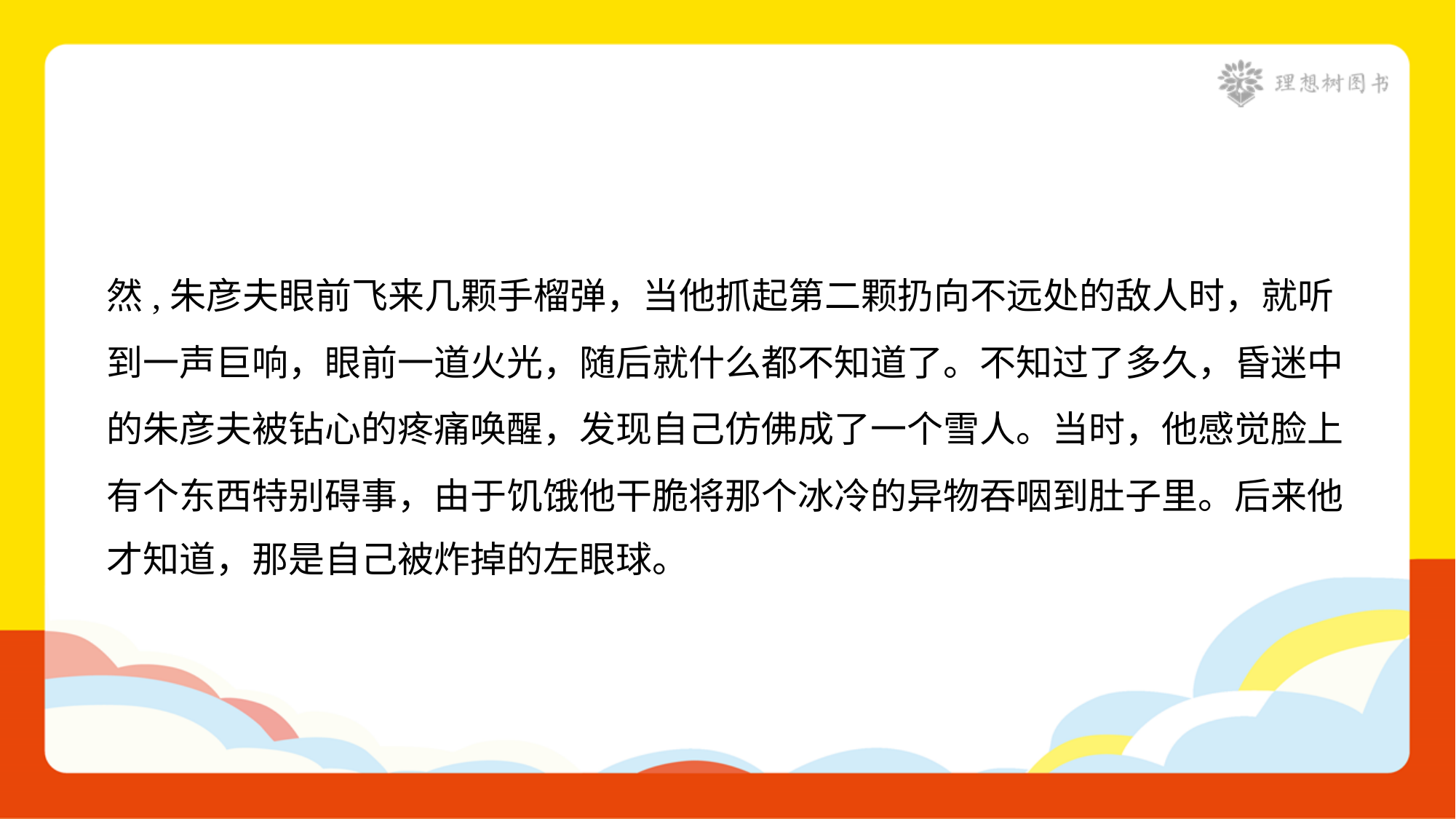

然,朱彦夫眼前飞来几颗手榴弹，当他抓起第二颗扔向不远处的敌人时，就听
到一声巨响，眼前一道火光，随后就什么都不知道了。不知过了多久，昏迷中
的朱彦夫被钻心的疼痛唤醒，发现自己仿佛成了一个雪人。当时，他感觉脸上
有个东西特别碍事，由于饥饿他干脆将那个冰冷的异物吞咽到肚子里。后来他
才知道，那是自己被炸掉的左眼球。